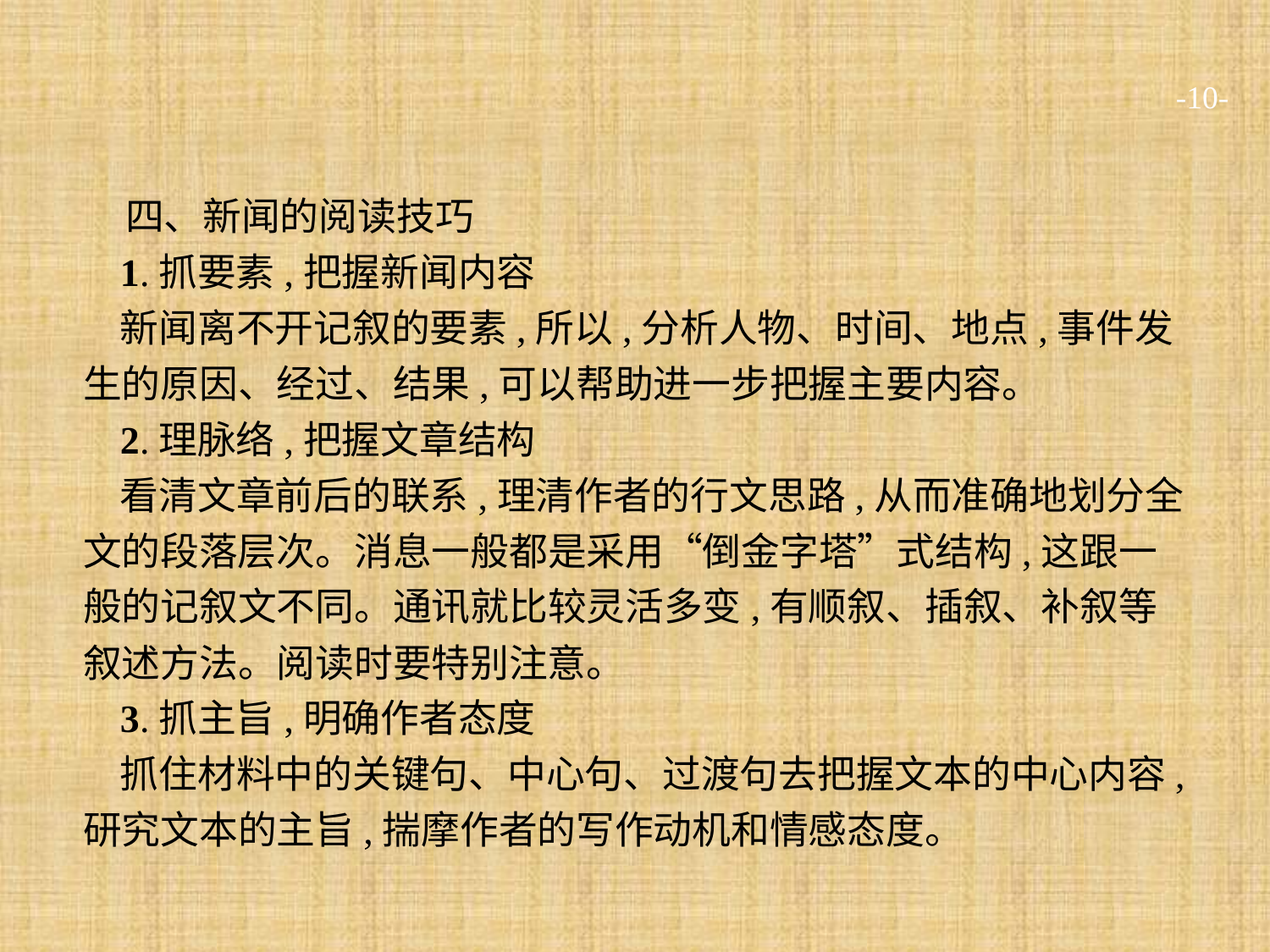

-10-
四、新闻的阅读技巧
1.抓要素,把握新闻内容
新闻离不开记叙的要素,所以,分析人物、时间、地点,事件发生的原因、经过、结果,可以帮助进一步把握主要内容。
2.理脉络,把握文章结构
看清文章前后的联系,理清作者的行文思路,从而准确地划分全文的段落层次。消息一般都是采用“倒金字塔”式结构,这跟一般的记叙文不同。通讯就比较灵活多变,有顺叙、插叙、补叙等叙述方法。阅读时要特别注意。
3.抓主旨,明确作者态度
抓住材料中的关键句、中心句、过渡句去把握文本的中心内容,研究文本的主旨,揣摩作者的写作动机和情感态度。